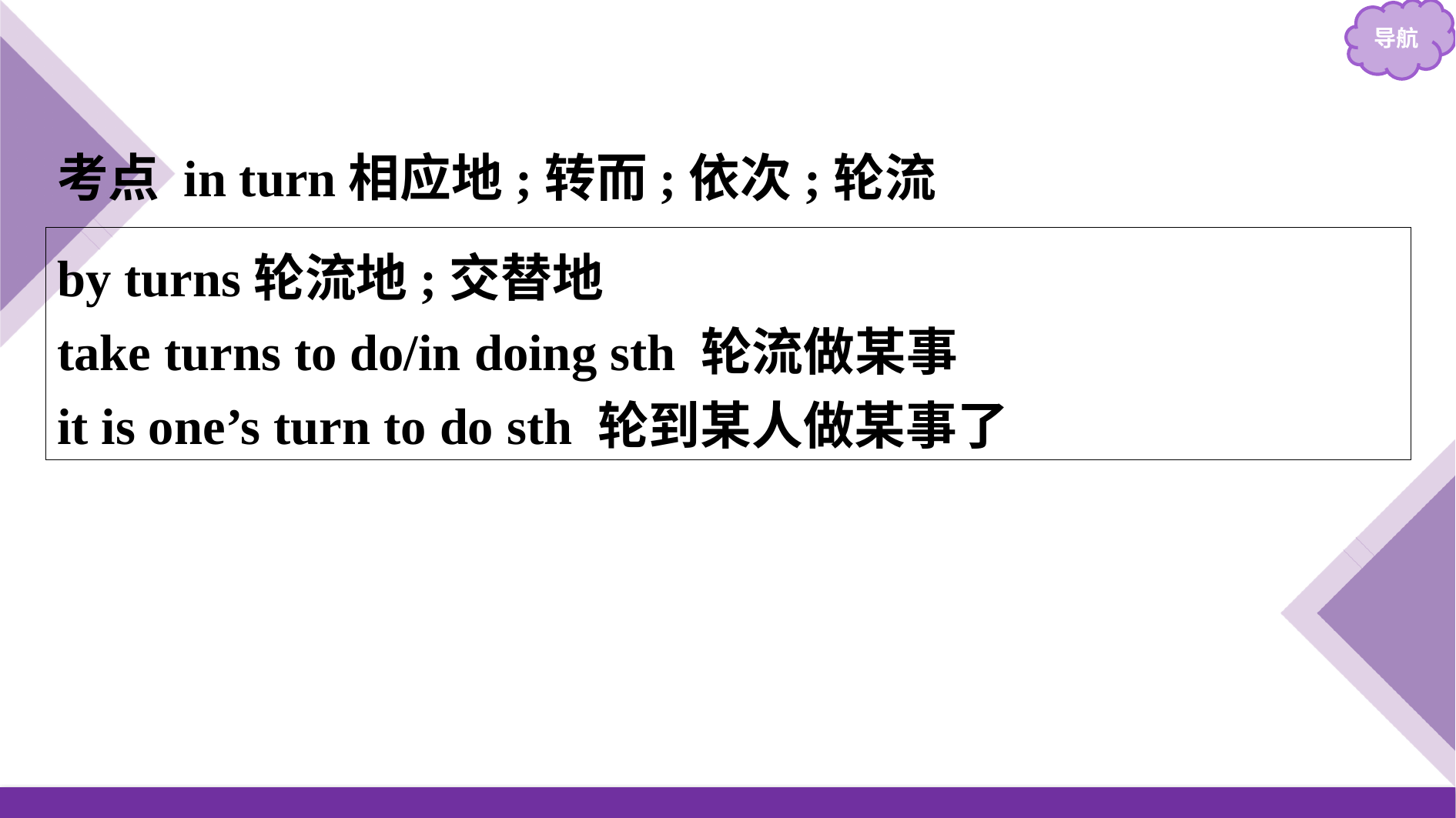

考点 in turn相应地;转而;依次;轮流
by turns轮流地;交替地
take turns to do/in doing sth 轮流做某事
it is one’s turn to do sth 轮到某人做某事了